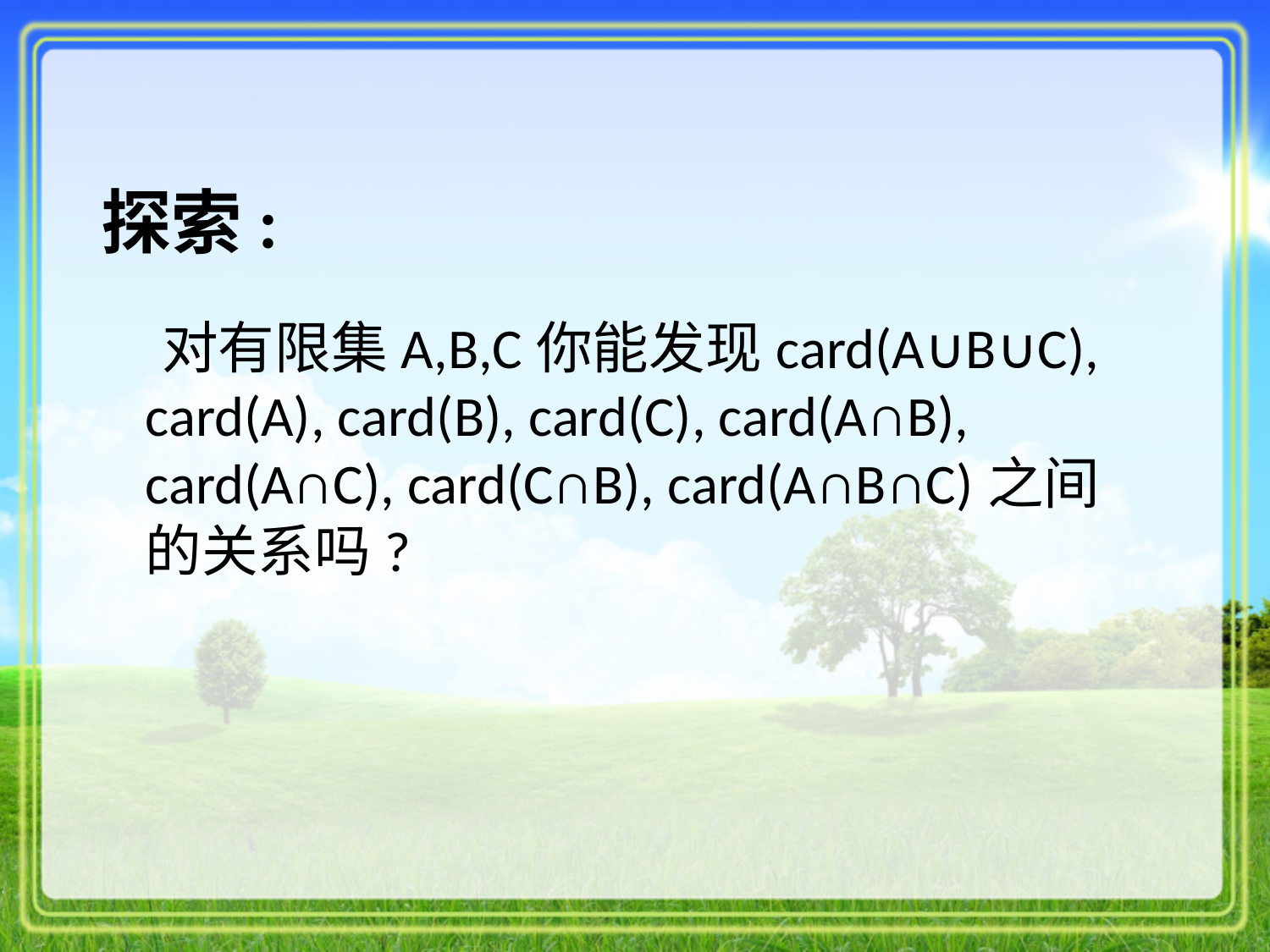

# 探索:
    对有限集A,B,C你能发现card(A∪B∪C), card(A), card(B), card(C), card(A∩B), card(A∩C), card(C∩B), card(A∩B∩C)之间的关系吗?